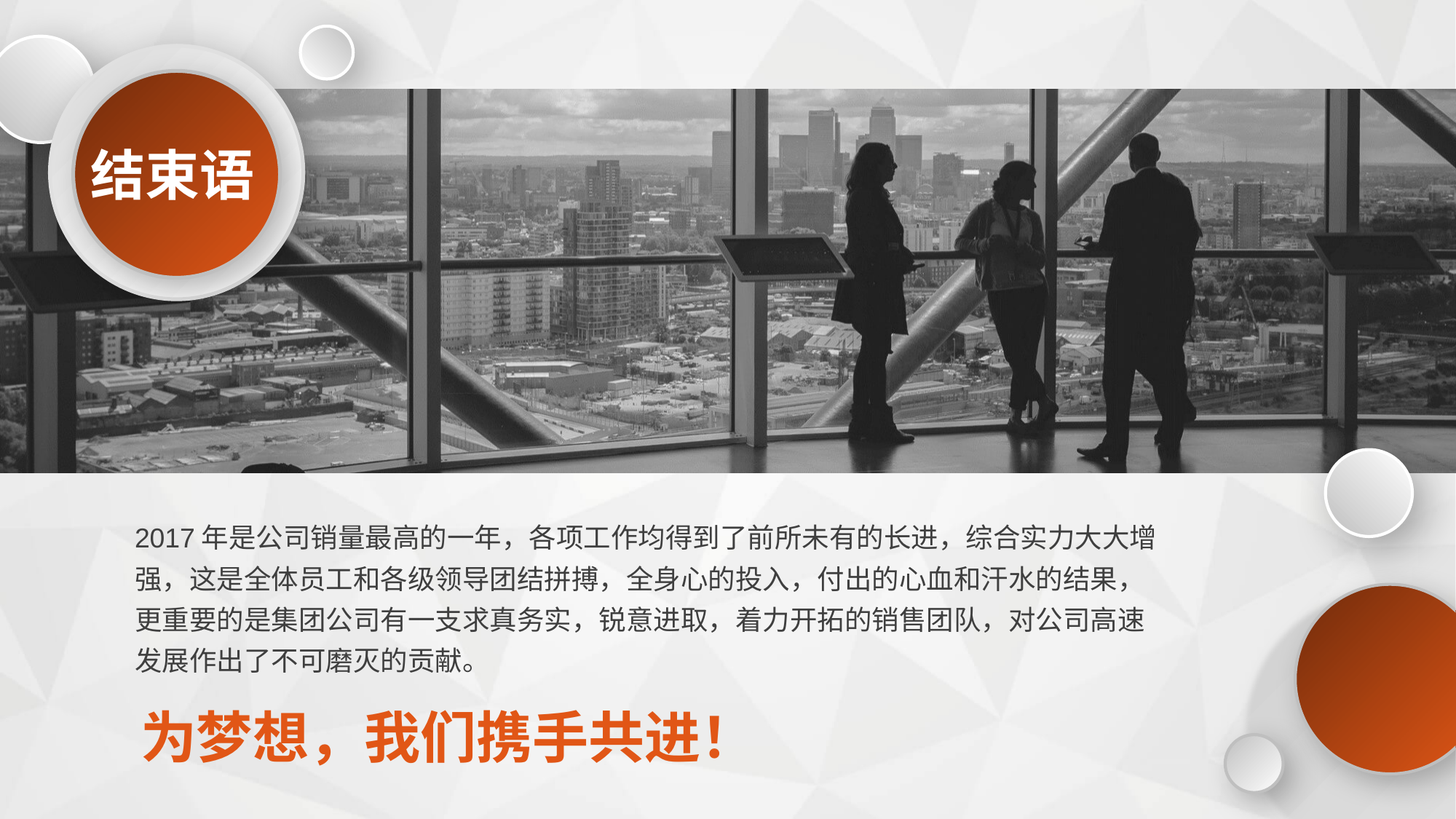

结束语

2017年是公司销量最高的一年，各项工作均得到了前所未有的长进，综合实力大大增强，这是全体员工和各级领导团结拼搏，全身心的投入，付出的心血和汗水的结果，更重要的是集团公司有一支求真务实，锐意进取，着力开拓的销售团队，对公司高速发展作出了不可磨灭的贡献。

为梦想，我们携手共进！